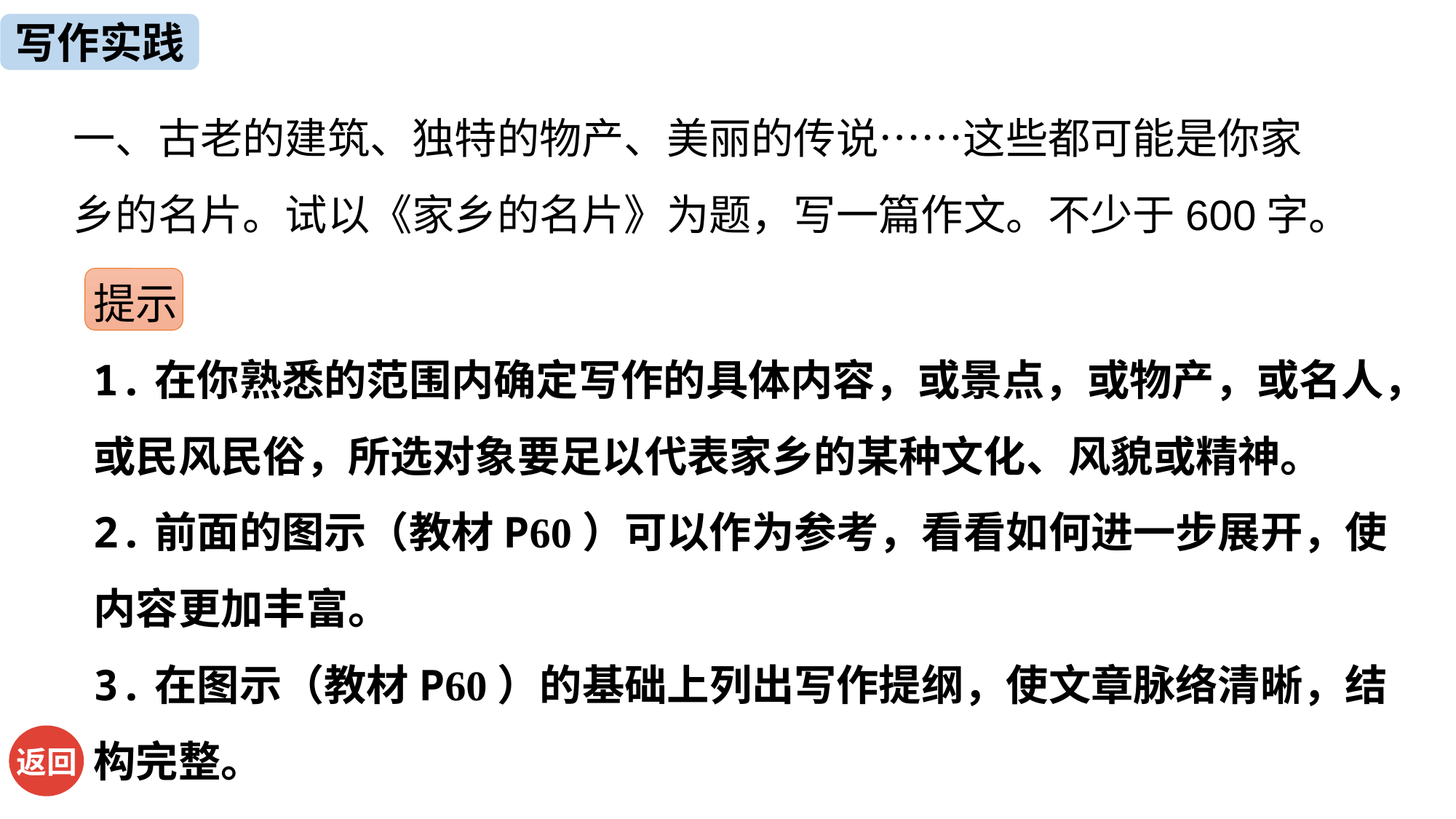

写作实践
一、古老的建筑、独特的物产、美丽的传说……这些都可能是你家乡的名片。试以《家乡的名片》为题，写一篇作文。不少于600字。
提示
1.在你熟悉的范围内确定写作的具体内容，或景点，或物产，或名人，或民风民俗，所选对象要足以代表家乡的某种文化、风貌或精神。
2.前面的图示（教材P60）可以作为参考，看看如何进一步展开，使内容更加丰富。
3.在图示（教材P60）的基础上列出写作提纲，使文章脉络清晰，结构完整。

返回